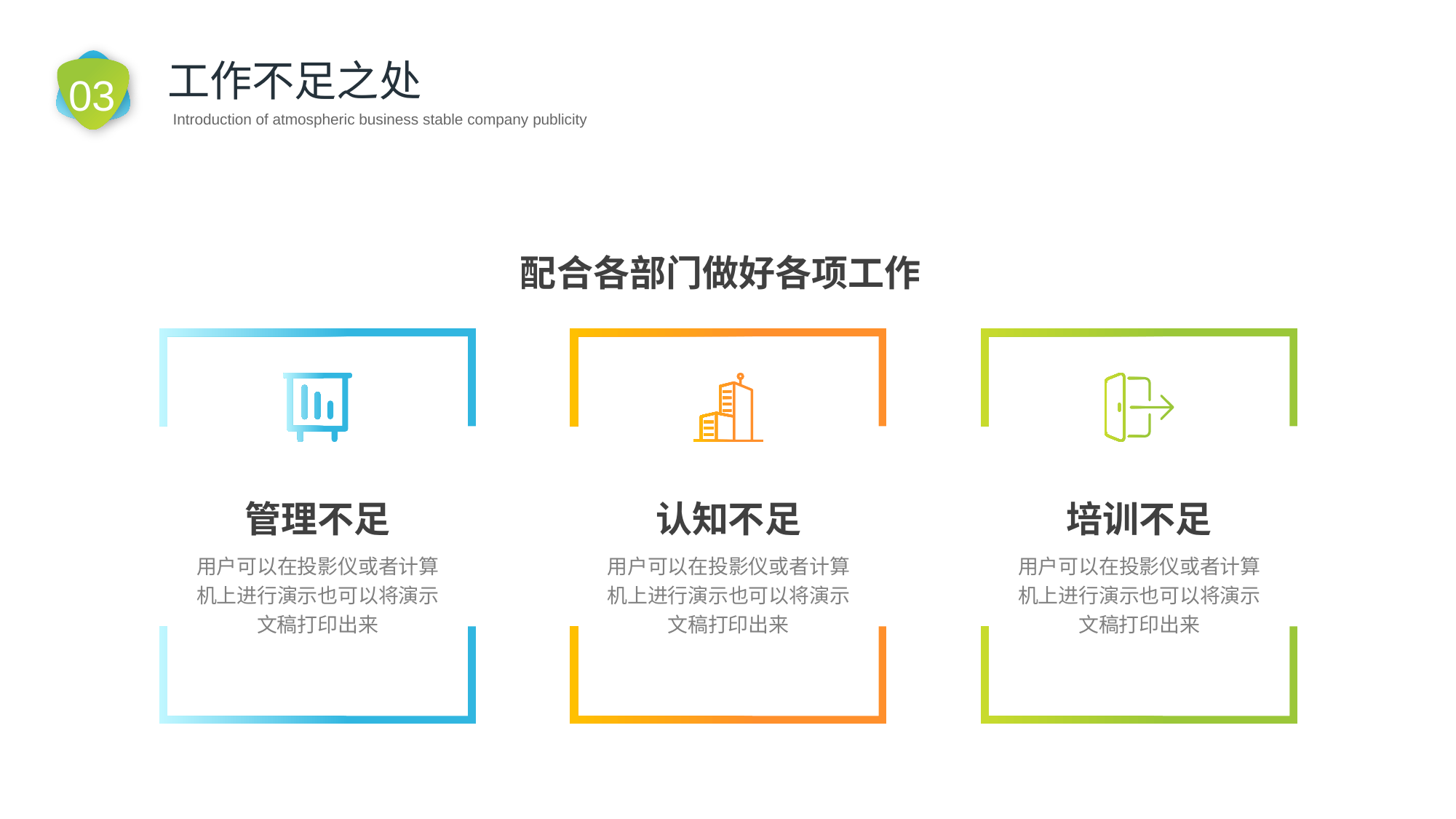

03

工作不足之处
Introduction of atmospheric business stable company publicity
配合各部门做好各项工作

管理不足
用户可以在投影仪或者计算机上进行演示也可以将演示文稿打印出来

认知不足
用户可以在投影仪或者计算机上进行演示也可以将演示文稿打印出来

培训不足
用户可以在投影仪或者计算机上进行演示也可以将演示文稿打印出来